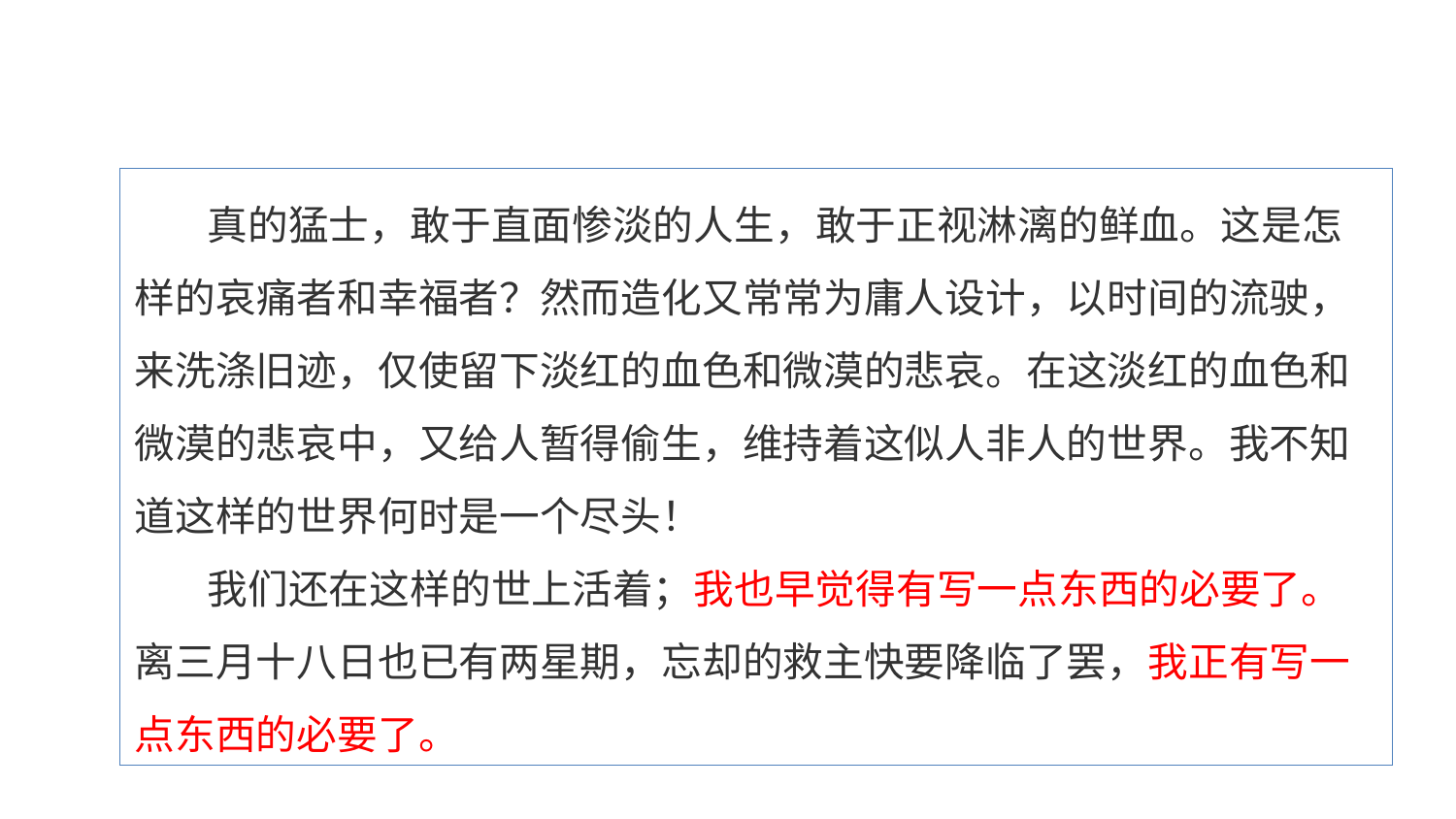

拓展延伸
真的猛士，敢于直面惨淡的人生，敢于正视淋漓的鲜血。这是怎样的哀痛者和幸福者？然而造化又常常为庸人设计，以时间的流驶，来洗涤旧迹，仅使留下淡红的血色和微漠的悲哀。在这淡红的血色和微漠的悲哀中，又给人暂得偷生，维持着这似人非人的世界。我不知道这样的世界何时是一个尽头！
我们还在这样的世上活着；我也早觉得有写一点东西的必要了。离三月十八日也已有两星期，忘却的救主快要降临了罢，我正有写一点东西的必要了。